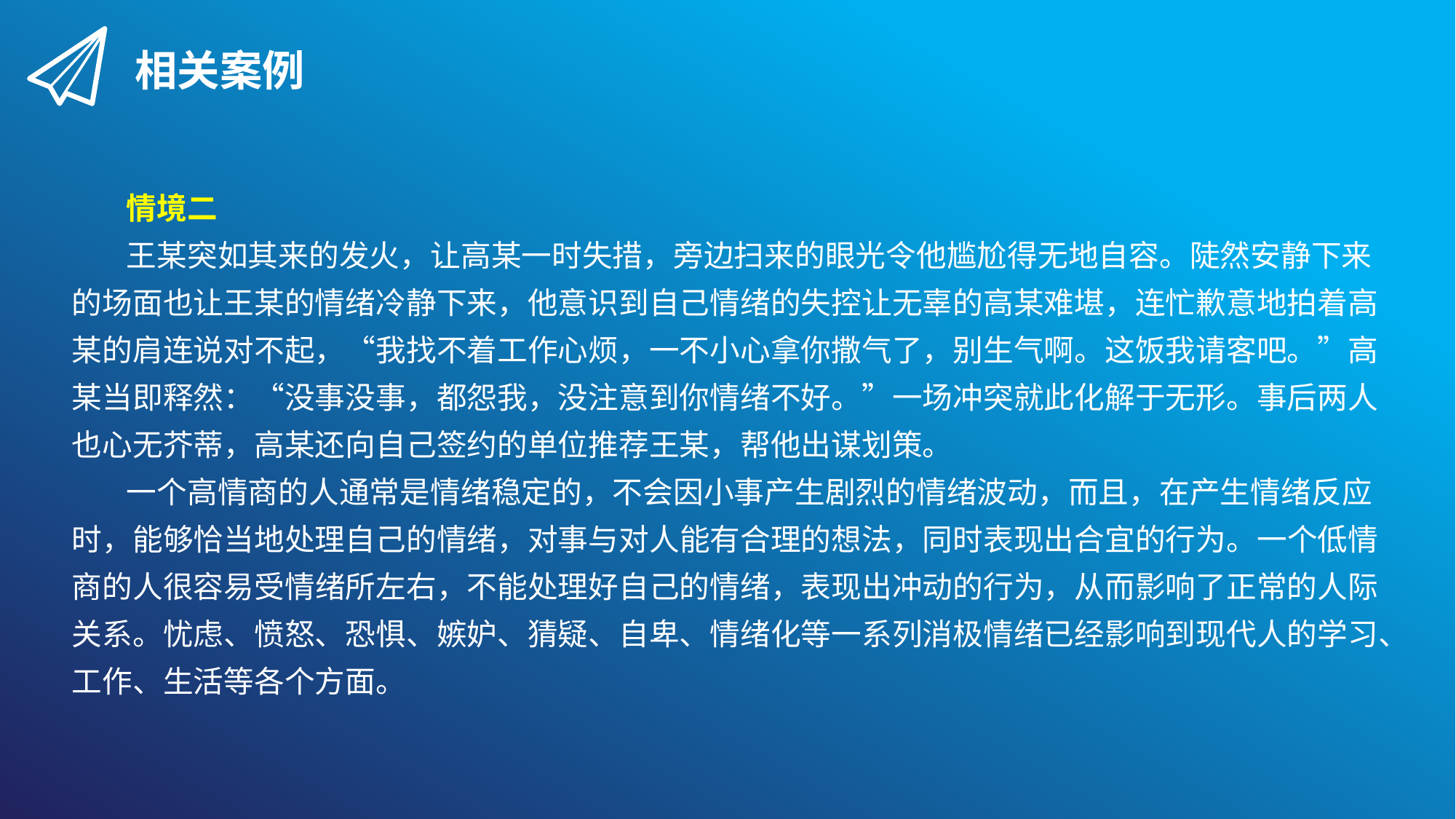

相关案例
情境二
王某突如其来的发火，让高某一时失措，旁边扫来的眼光令他尴尬得无地自容。陡然安静下来的场面也让王某的情绪冷静下来，他意识到自己情绪的失控让无辜的高某难堪，连忙歉意地拍着高某的肩连说对不起，“我找不着工作心烦，一不小心拿你撒气了，别生气啊。这饭我请客吧。”高某当即释然：“没事没事，都怨我，没注意到你情绪不好。”一场冲突就此化解于无形。事后两人也心无芥蒂，高某还向自己签约的单位推荐王某，帮他出谋划策。
一个高情商的人通常是情绪稳定的，不会因小事产生剧烈的情绪波动，而且，在产生情绪反应时，能够恰当地处理自己的情绪，对事与对人能有合理的想法，同时表现出合宜的行为。一个低情商的人很容易受情绪所左右，不能处理好自己的情绪，表现出冲动的行为，从而影响了正常的人际关系。忧虑、愤怒、恐惧、嫉妒、猜疑、自卑、情绪化等一系列消极情绪已经影响到现代人的学习、工作、生活等各个方面。